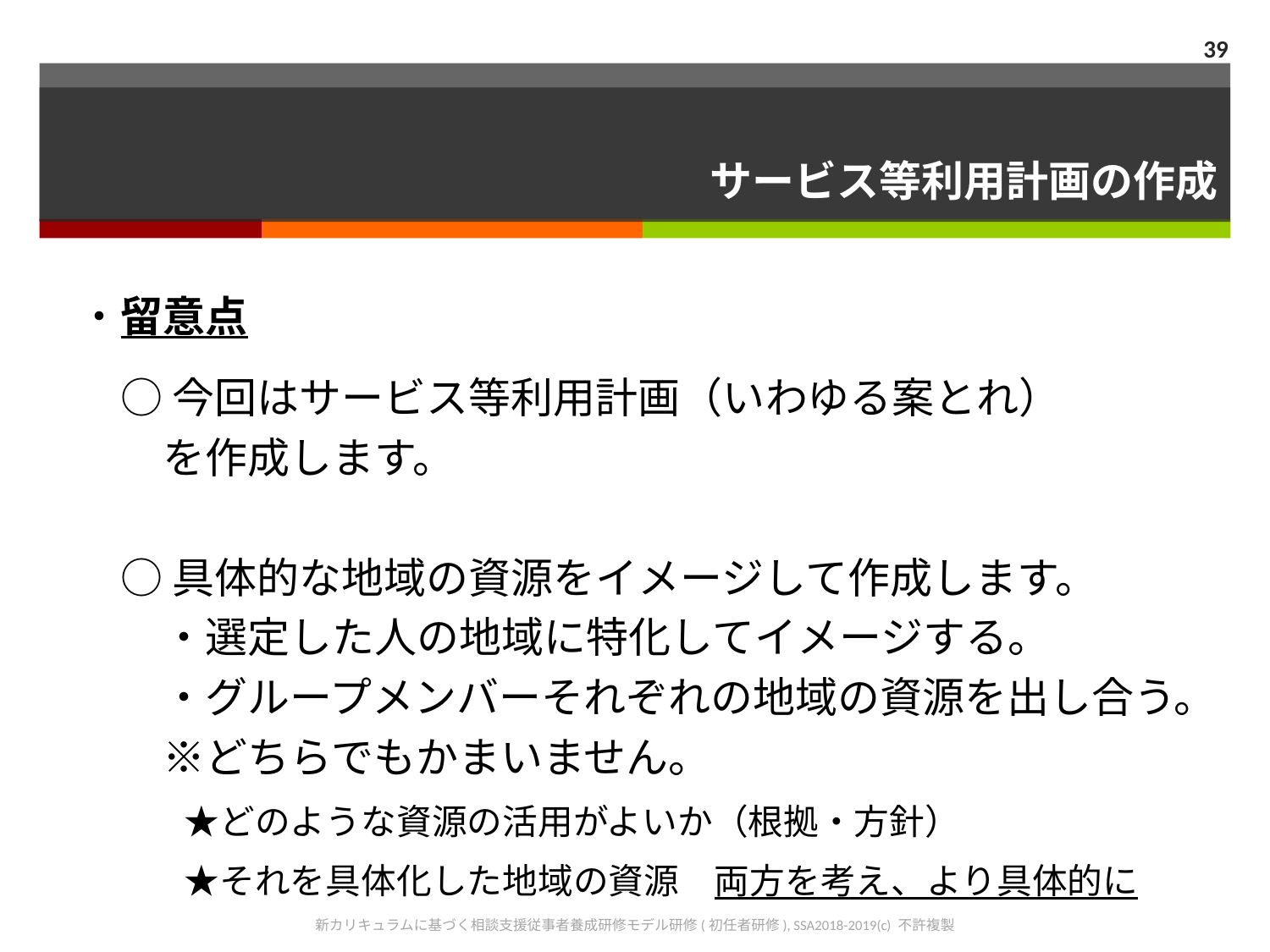

39
# サービス等利用計画の作成
・留意点

　○ 今回はサービス等利用計画（いわゆる案とれ）
　　を作成します。

　○ 具体的な地域の資源をイメージして作成します。
　　・選定した人の地域に特化してイメージする。
　　・グループメンバーそれぞれの地域の資源を出し合う。
　　※どちらでもかまいません。
　　　★どのような資源の活用がよいか（根拠・方針）
　　　★それを具体化した地域の資源　両方を考え、より具体的に
新カリキュラムに基づく相談支援従事者養成研修モデル研修(初任者研修), SSA2018-2019(c) 不許複製